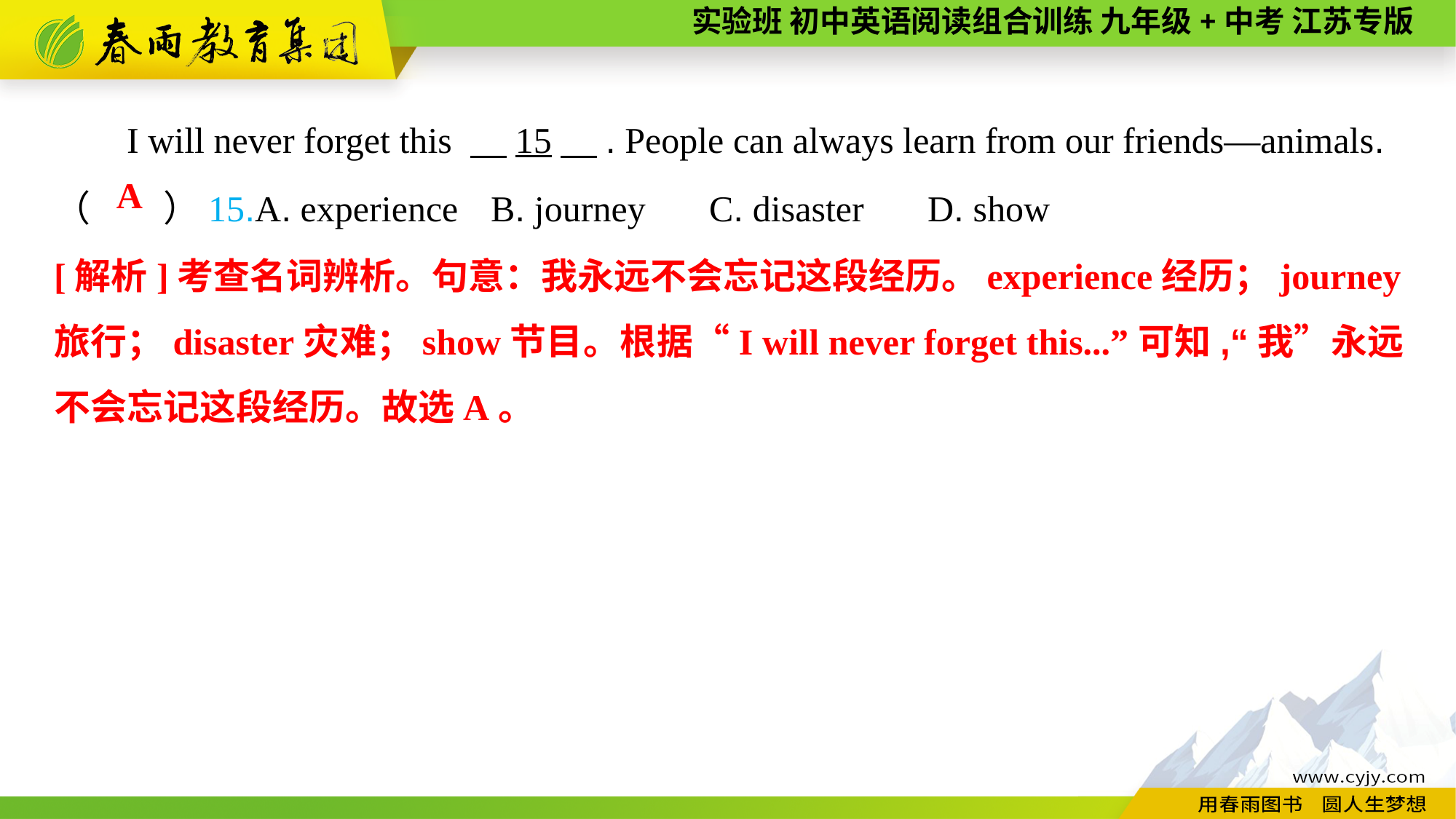

I will never forget this 　15　. People can always learn from our friends—animals.
（　　）15.A. experience	B. journey	C. disaster	D. show
A
[解析]考查名词辨析。句意：我永远不会忘记这段经历。experience经历；journey旅行；disaster灾难；show节目。根据“I will never forget this...”可知,“我”永远不会忘记这段经历。故选A。